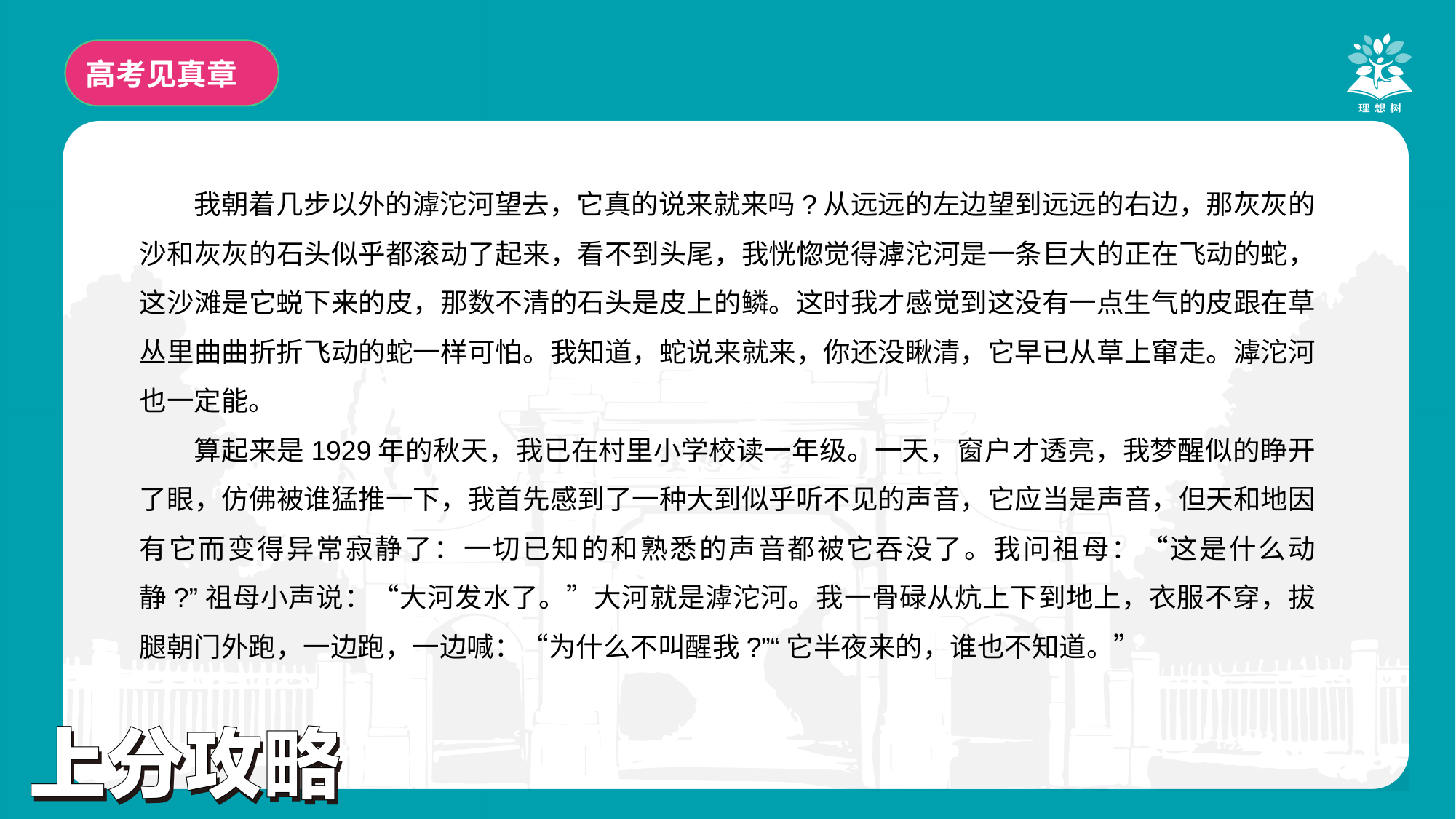

高考见真章
我朝着几步以外的滹沱河望去，它真的说来就来吗?从远远的左边望到远远的右边，那灰灰的沙和灰灰的石头似乎都滚动了起来，看不到头尾，我恍惚觉得滹沱河是一条巨大的正在飞动的蛇，这沙滩是它蜕下来的皮，那数不清的石头是皮上的鳞。这时我才感觉到这没有一点生气的皮跟在草丛里曲曲折折飞动的蛇一样可怕。我知道，蛇说来就来，你还没瞅清，它早已从草上窜走。滹沱河也一定能。
算起来是1929年的秋天，我已在村里小学校读一年级。一天，窗户才透亮，我梦醒似的睁开了眼，仿佛被谁猛推一下，我首先感到了一种大到似乎听不见的声音，它应当是声音，但天和地因有它而变得异常寂静了：一切已知的和熟悉的声音都被它吞没了。我问祖母：“这是什么动静?”祖母小声说：“大河发水了。”大河就是滹沱河。我一骨碌从炕上下到地上，衣服不穿，拔腿朝门外跑，一边跑，一边喊：“为什么不叫醒我?”“它半夜来的，谁也不知道。”